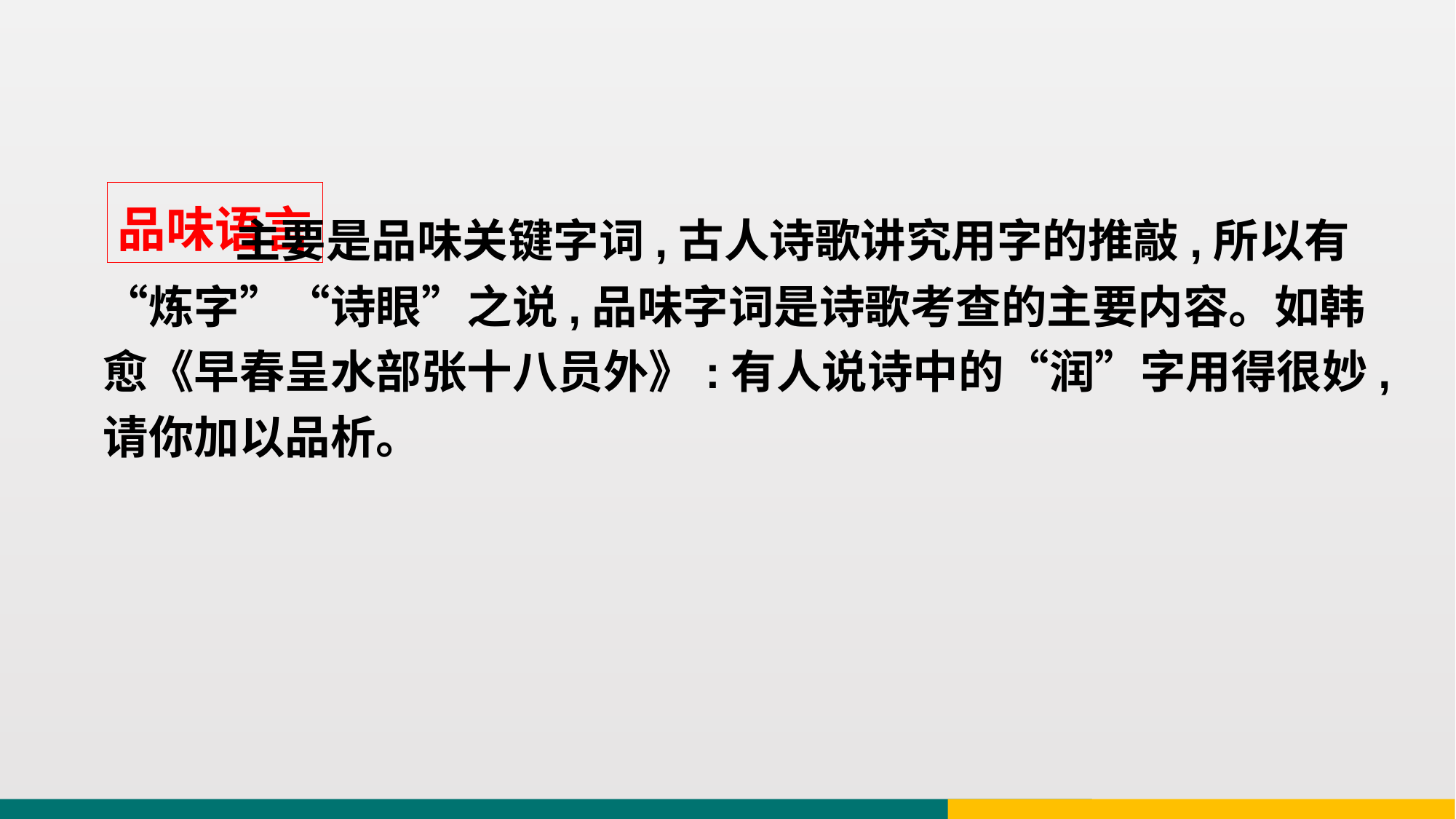

品味语言
        主要是品味关键字词,古人诗歌讲究用字的推敲,所以有“炼字”“诗眼”之说,品味字词是诗歌考查的主要内容。如韩愈《早春呈水部张十八员外》:有人说诗中的“润”字用得很妙,请你加以品析。